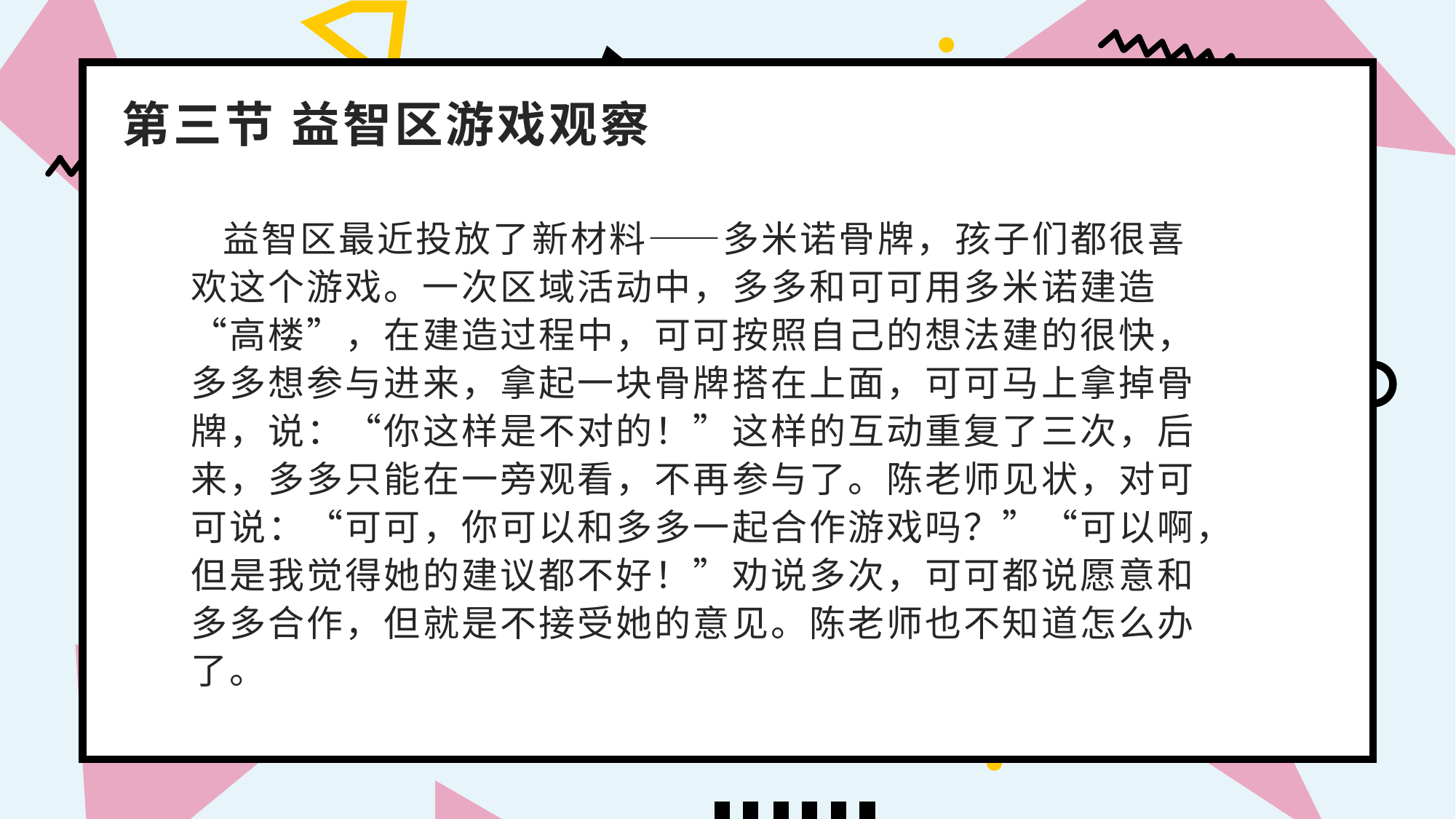

# 第三节 益智区游戏观察
益智区最近投放了新材料——多米诺骨牌，孩子们都很喜欢这个游戏。一次区域活动中，多多和可可用多米诺建造“高楼”，在建造过程中，可可按照自己的想法建的很快，多多想参与进来，拿起一块骨牌搭在上面，可可马上拿掉骨牌，说：“你这样是不对的！”这样的互动重复了三次，后来，多多只能在一旁观看，不再参与了。陈老师见状，对可可说：“可可，你可以和多多一起合作游戏吗？”“可以啊，但是我觉得她的建议都不好！”劝说多次，可可都说愿意和多多合作，但就是不接受她的意见。陈老师也不知道怎么办了。